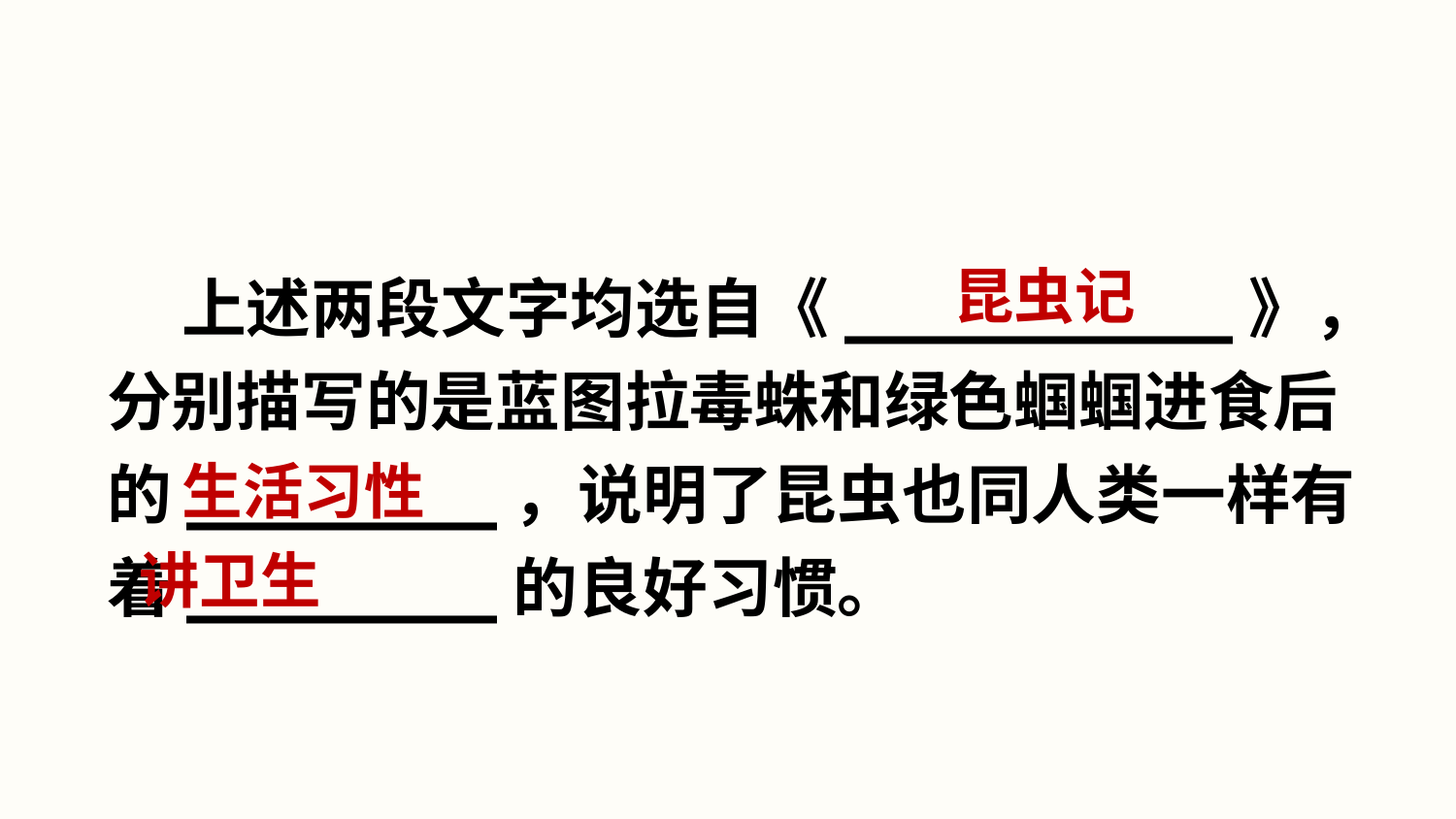

昆虫记
    上述两段文字均选自《__________》，分别描写的是蓝图拉毒蛛和绿色蝈蝈进食后的________，说明了昆虫也同人类一样有着________的良好习惯。
生活习性
讲卫生